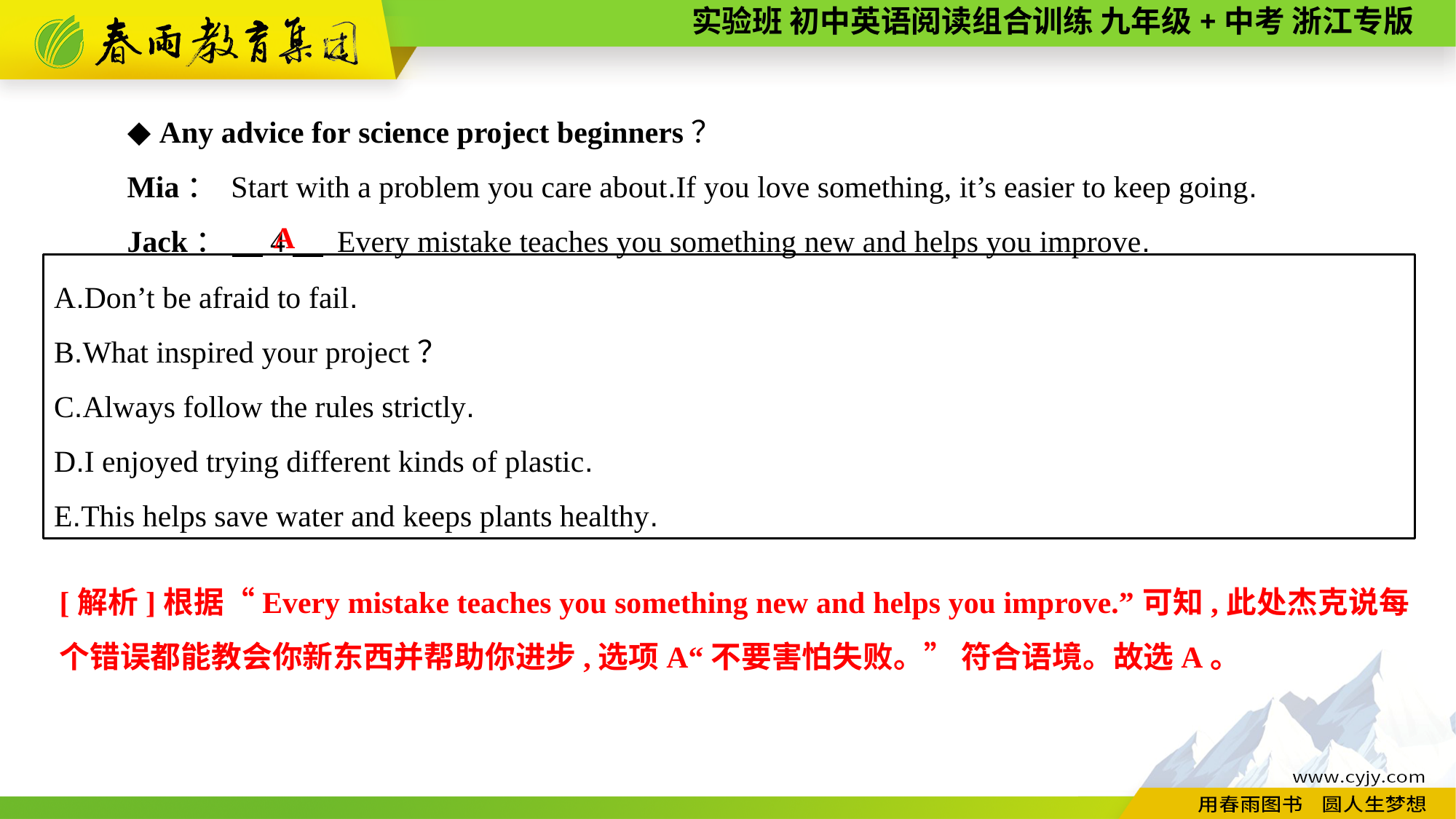

◆ Any advice for science project beginners？
Mia： Start with a problem you care about.If you love something, it’s easier to keep going.
Jack： 　4　 Every mistake teaches you something new and helps you improve.
A
A.Don’t be afraid to fail.
B.What inspired your project？
C.Always follow the rules strictly.
D.I enjoyed trying different kinds of plastic.
E.This helps save water and keeps plants healthy.
[解析]根据“Every mistake teaches you something new and helps you improve.”可知,此处杰克说每个错误都能教会你新东西并帮助你进步,选项A“不要害怕失败。” 符合语境。故选A。